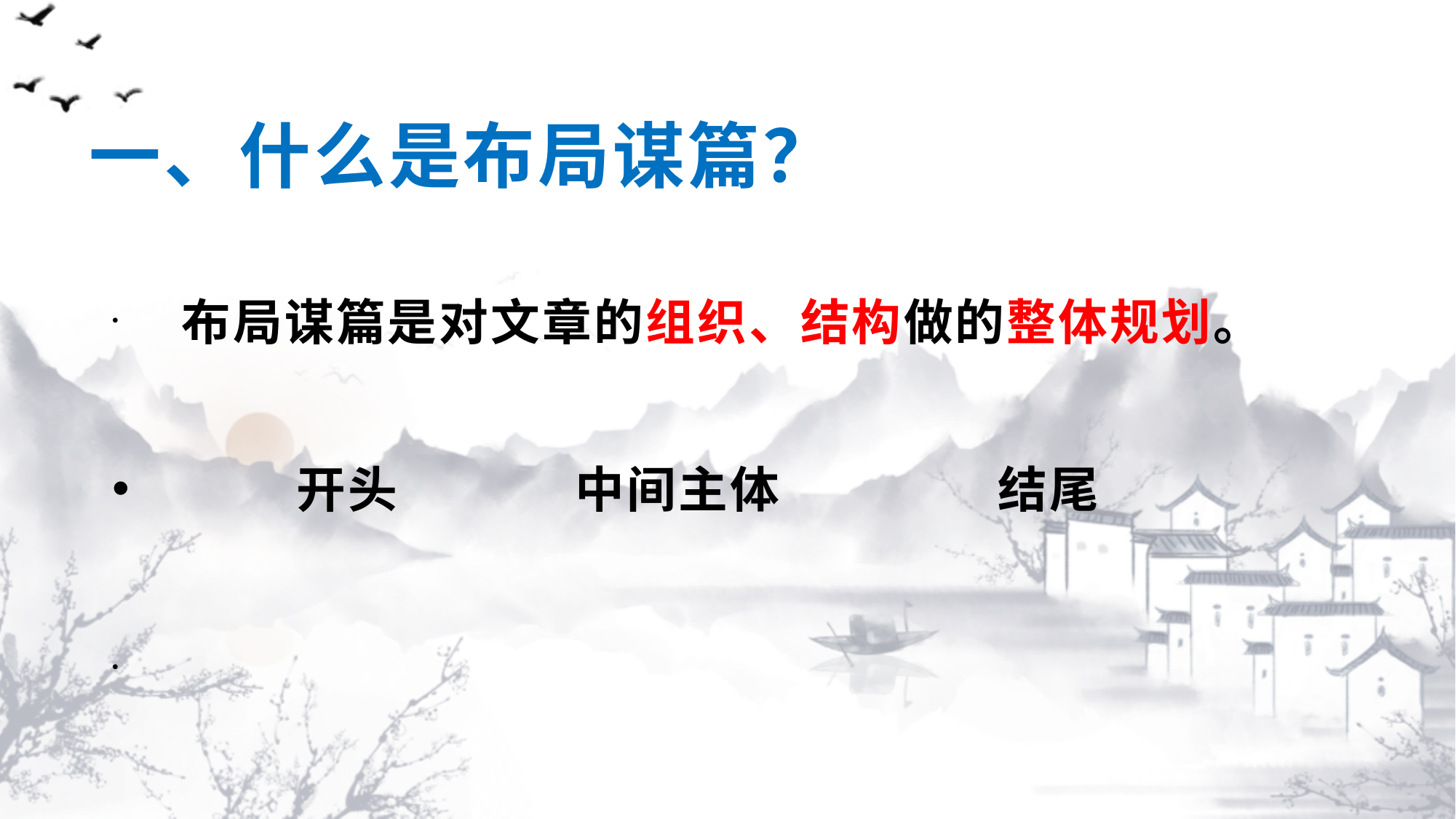

一、什么是布局谋篇？
      布局谋篇是对文章的组织、结构做的整体规划。

           开头             中间主体                结尾